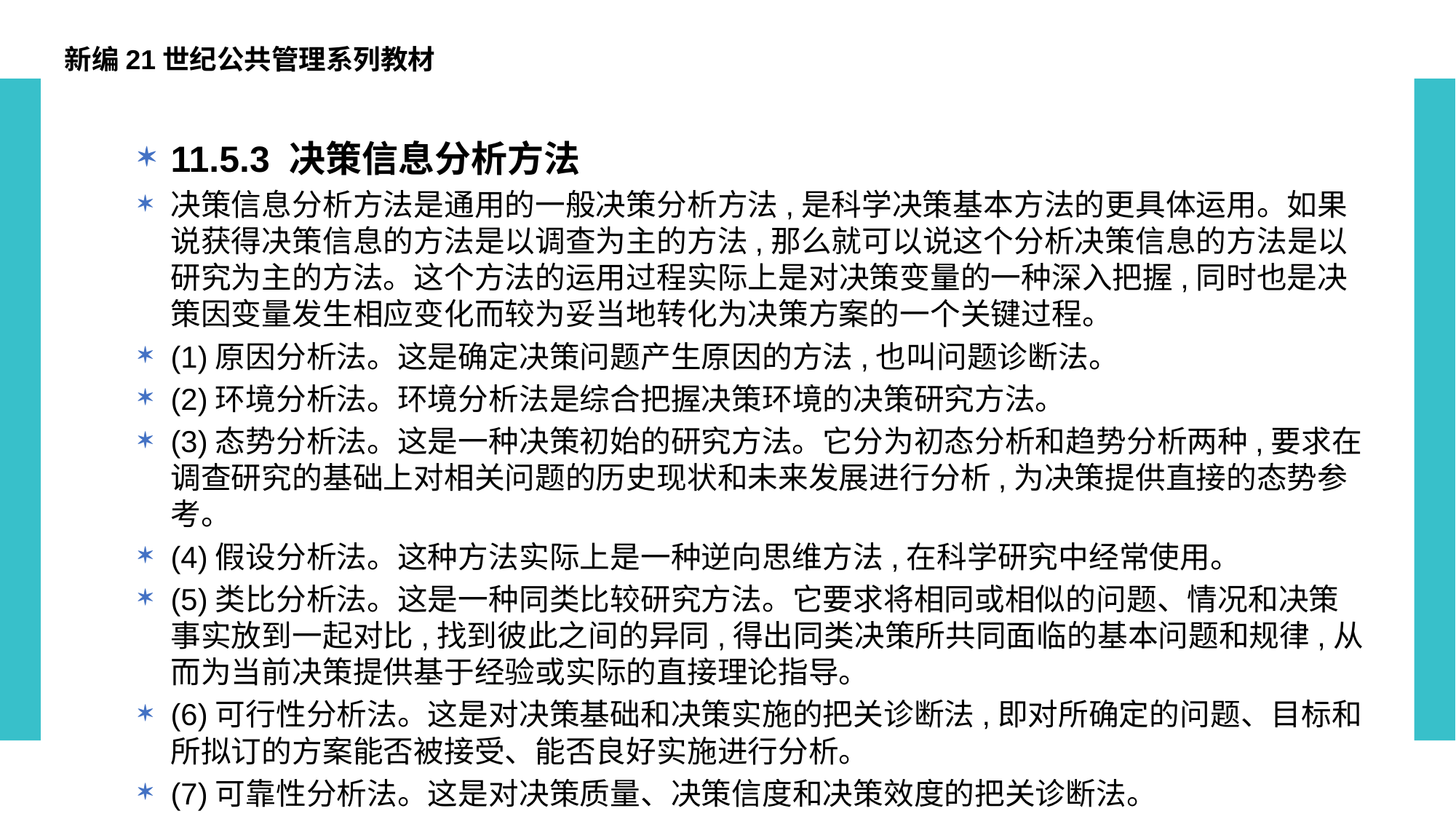

新编21世纪公共管理系列教材
11.5.3 决策信息分析方法
决策信息分析方法是通用的一般决策分析方法,是科学决策基本方法的更具体运用。如果说获得决策信息的方法是以调查为主的方法,那么就可以说这个分析决策信息的方法是以研究为主的方法。这个方法的运用过程实际上是对决策变量的一种深入把握,同时也是决策因变量发生相应变化而较为妥当地转化为决策方案的一个关键过程。
(1)原因分析法。这是确定决策问题产生原因的方法,也叫问题诊断法。
(2)环境分析法。环境分析法是综合把握决策环境的决策研究方法。
(3)态势分析法。这是一种决策初始的研究方法。它分为初态分析和趋势分析两种,要求在调查研究的基础上对相关问题的历史现状和未来发展进行分析,为决策提供直接的态势参考。
(4)假设分析法。这种方法实际上是一种逆向思维方法,在科学研究中经常使用。
(5)类比分析法。这是一种同类比较研究方法。它要求将相同或相似的问题、情况和决策事实放到一起对比,找到彼此之间的异同,得出同类决策所共同面临的基本问题和规律,从而为当前决策提供基于经验或实际的直接理论指导。
(6)可行性分析法。这是对决策基础和决策实施的把关诊断法,即对所确定的问题、目标和所拟订的方案能否被接受、能否良好实施进行分析。
(7)可靠性分析法。这是对决策质量、决策信度和决策效度的把关诊断法。
(8)价值分析法。价值分析法是从价值存在与变化的角度把握决策的方法。